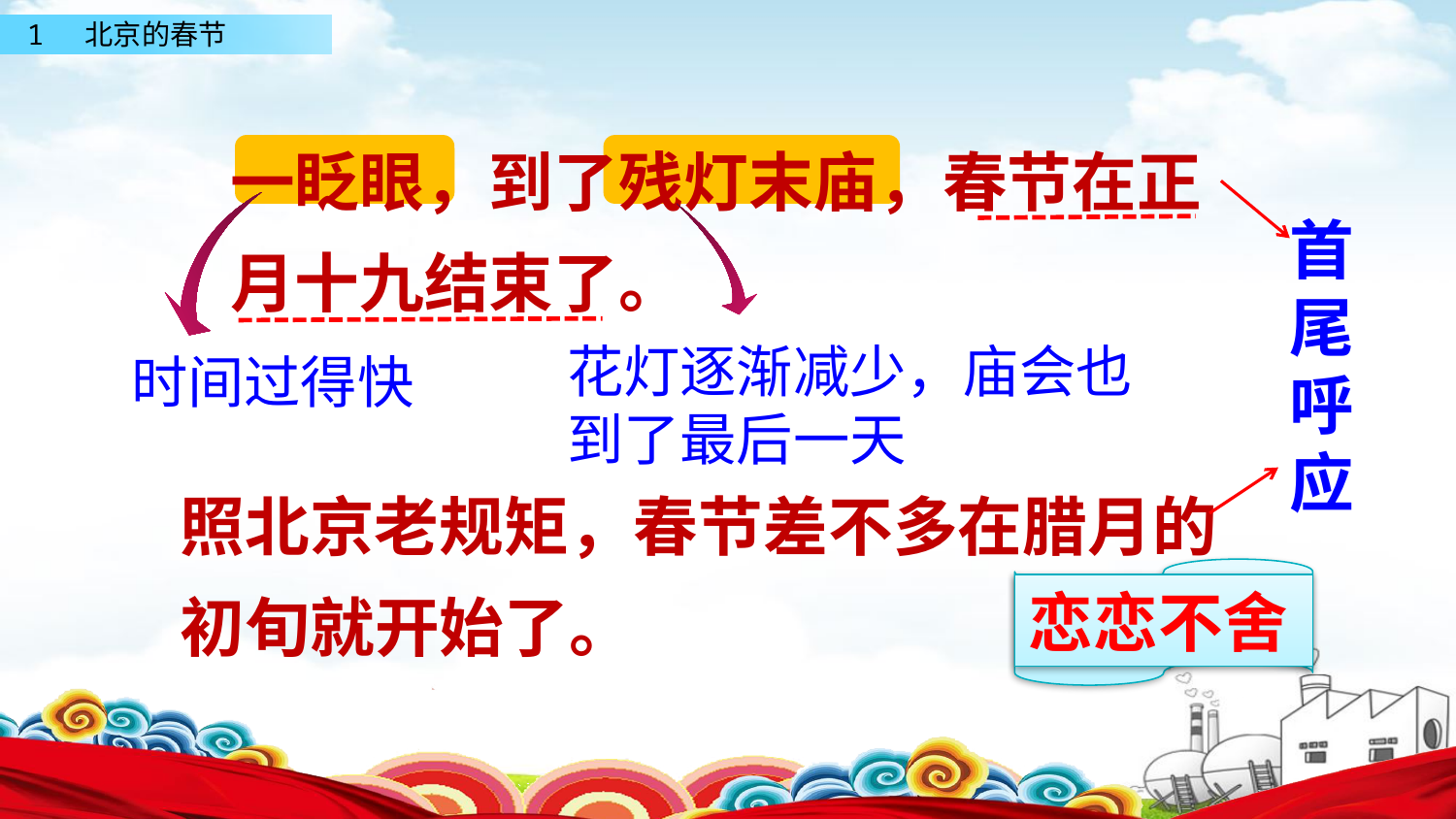

一眨眼，到了残灯末庙，春节在正月十九结束了。

首
尾
呼
应
花灯逐渐减少，庙会也到了最后一天
时间过得快
照北京老规矩，春节差不多在腊月的初旬就开始了。

恋恋不舍